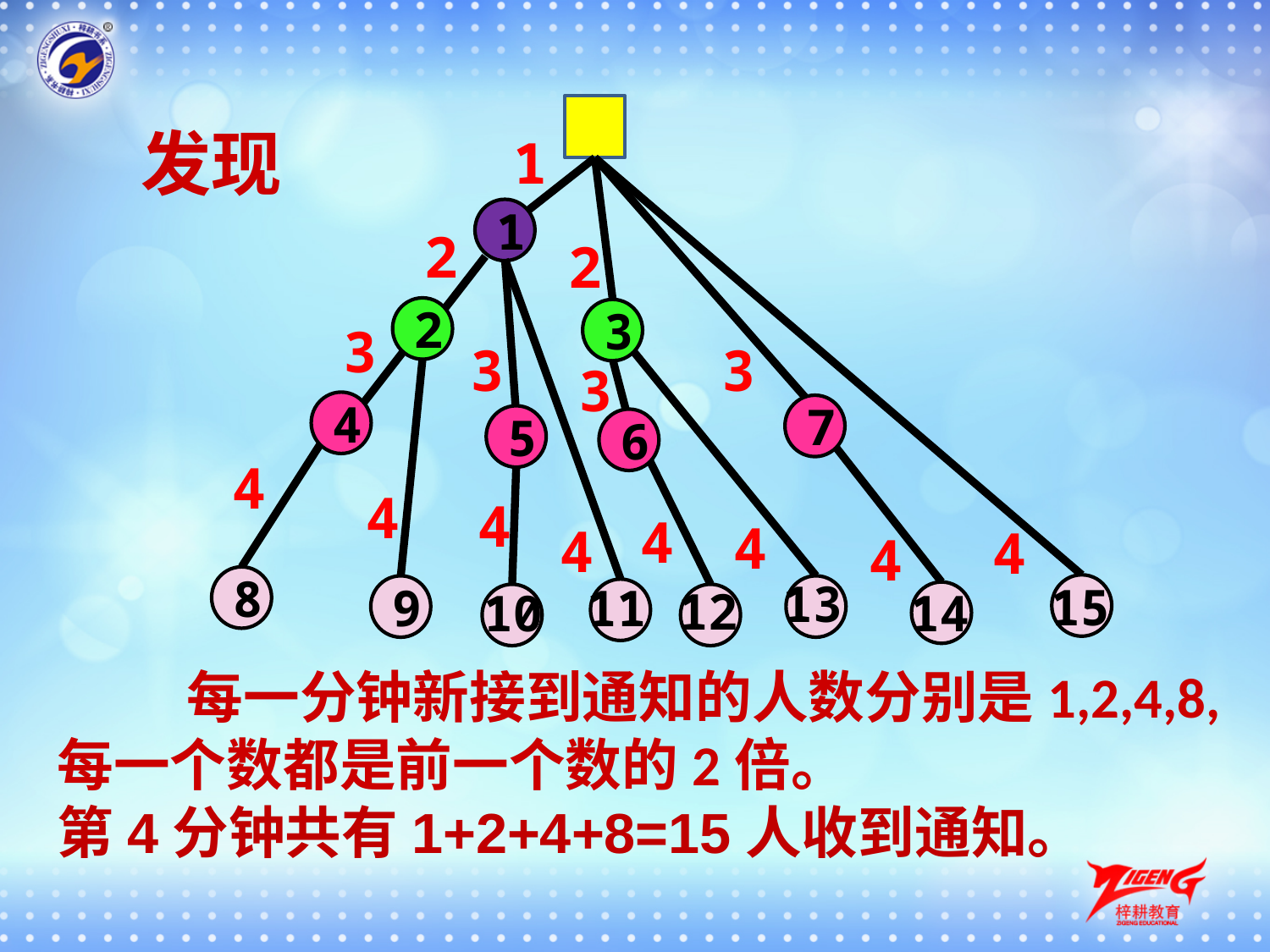

发现
1
1
2
2
2
3
3
3
3
3
4
7
5
6
4
4
4
4
4
4
4
4
13
8
15
11
12

9
10

14

         每一分钟新接到通知的人数分别是1,2,4,8,每一个数都是前一个数的2倍。
第4分钟共有1+2+4+8=15人收到通知。